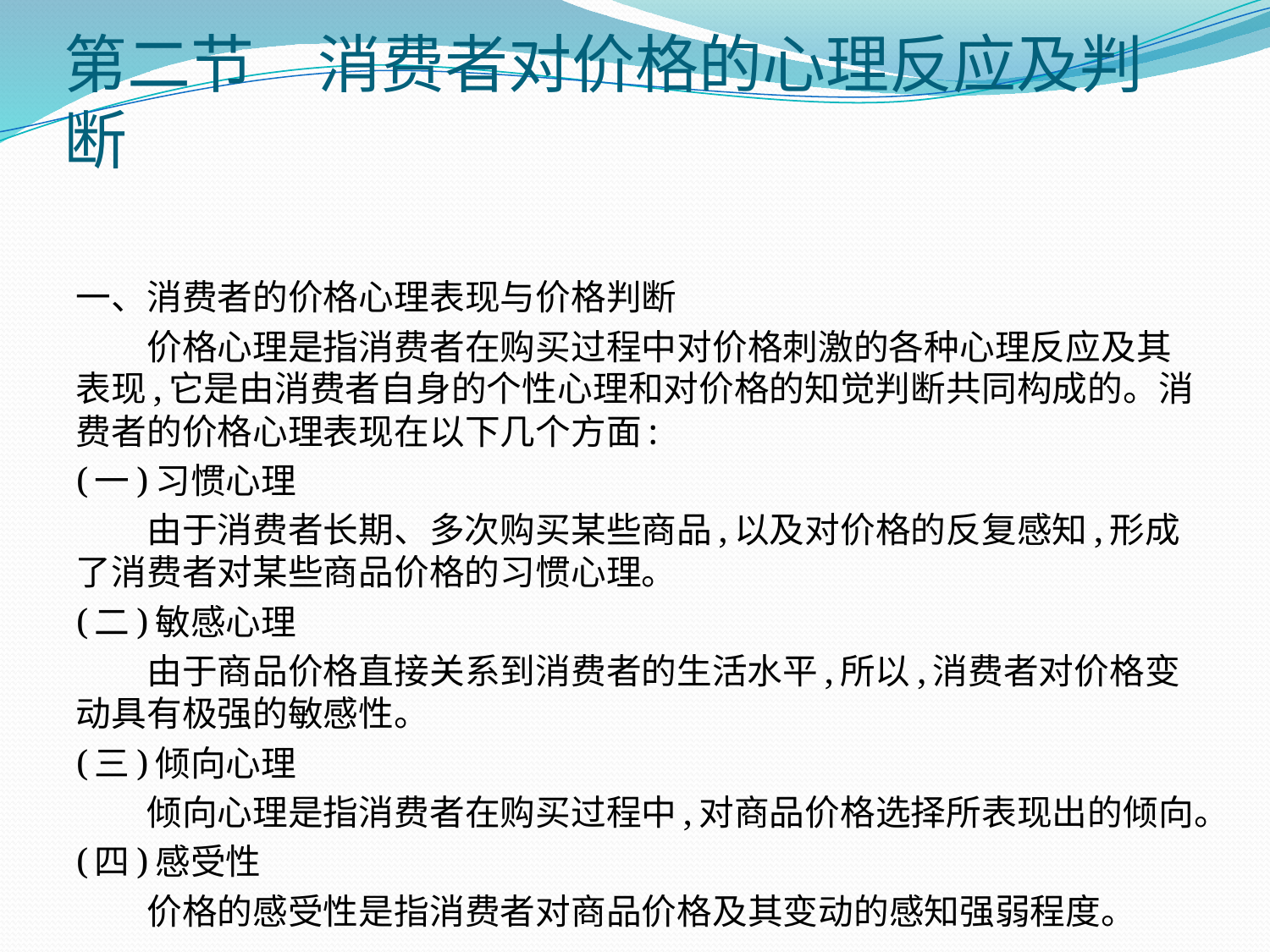

# 第二节　消费者对价格的心理反应及判断
一、消费者的价格心理表现与价格判断
　　价格心理是指消费者在购买过程中对价格刺激的各种心理反应及其表现,它是由消费者自身的个性心理和对价格的知觉判断共同构成的。消费者的价格心理表现在以下几个方面:
(一)习惯心理
　　由于消费者长期、多次购买某些商品,以及对价格的反复感知,形成了消费者对某些商品价格的习惯心理。
(二)敏感心理
　　由于商品价格直接关系到消费者的生活水平,所以,消费者对价格变动具有极强的敏感性。
(三)倾向心理
　　倾向心理是指消费者在购买过程中,对商品价格选择所表现出的倾向。
(四)感受性
　　价格的感受性是指消费者对商品价格及其变动的感知强弱程度。